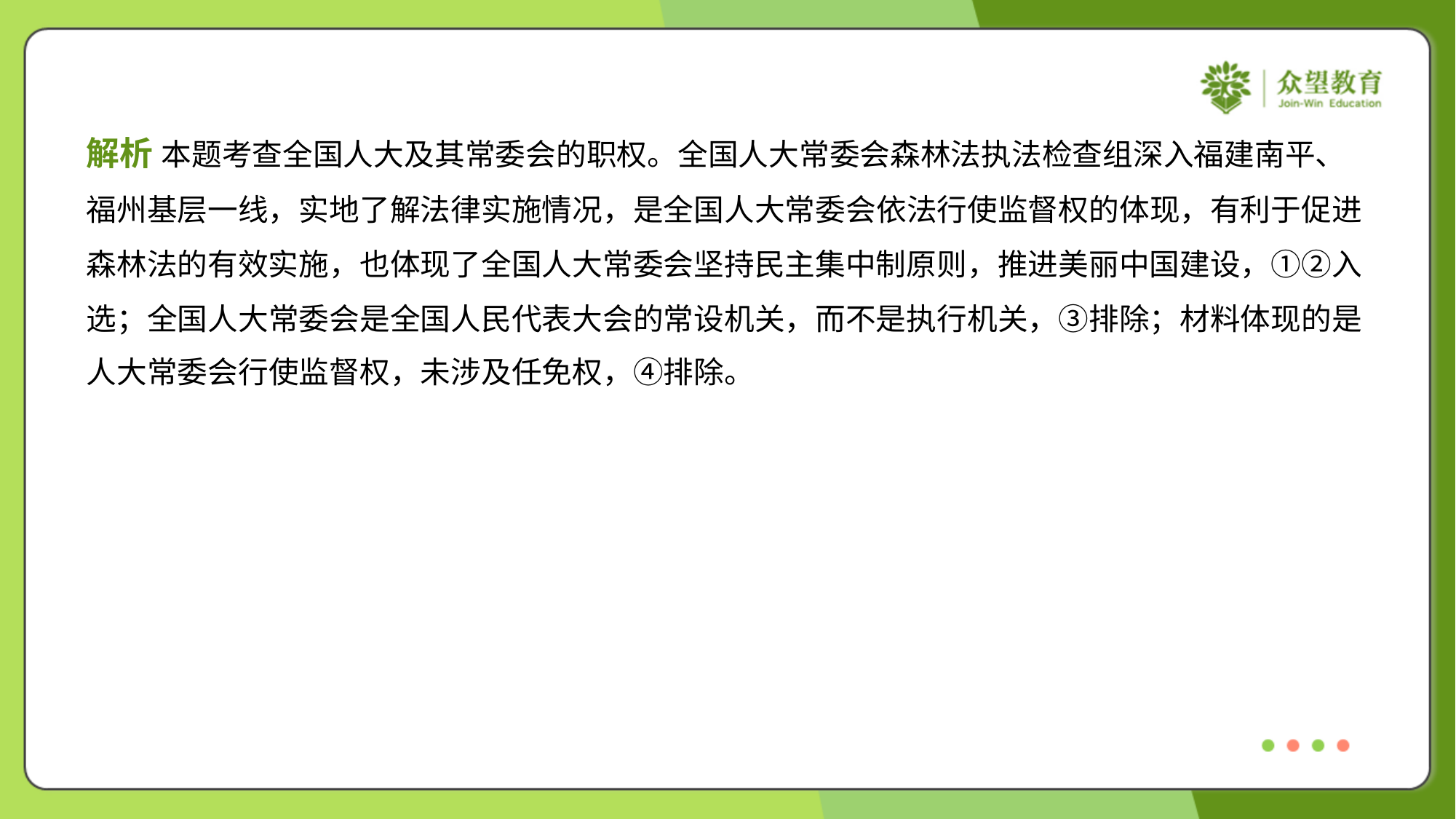

解析 本题考查全国人大及其常委会的职权。全国人大常委会森林法执法检查组深入福建南平、
福州基层一线，实地了解法律实施情况，是全国人大常委会依法行使监督权的体现，有利于促进
森林法的有效实施，也体现了全国人大常委会坚持民主集中制原则，推进美丽中国建设，①②入
选；全国人大常委会是全国人民代表大会的常设机关，而不是执行机关，③排除；材料体现的是
人大常委会行使监督权，未涉及任免权，④排除。